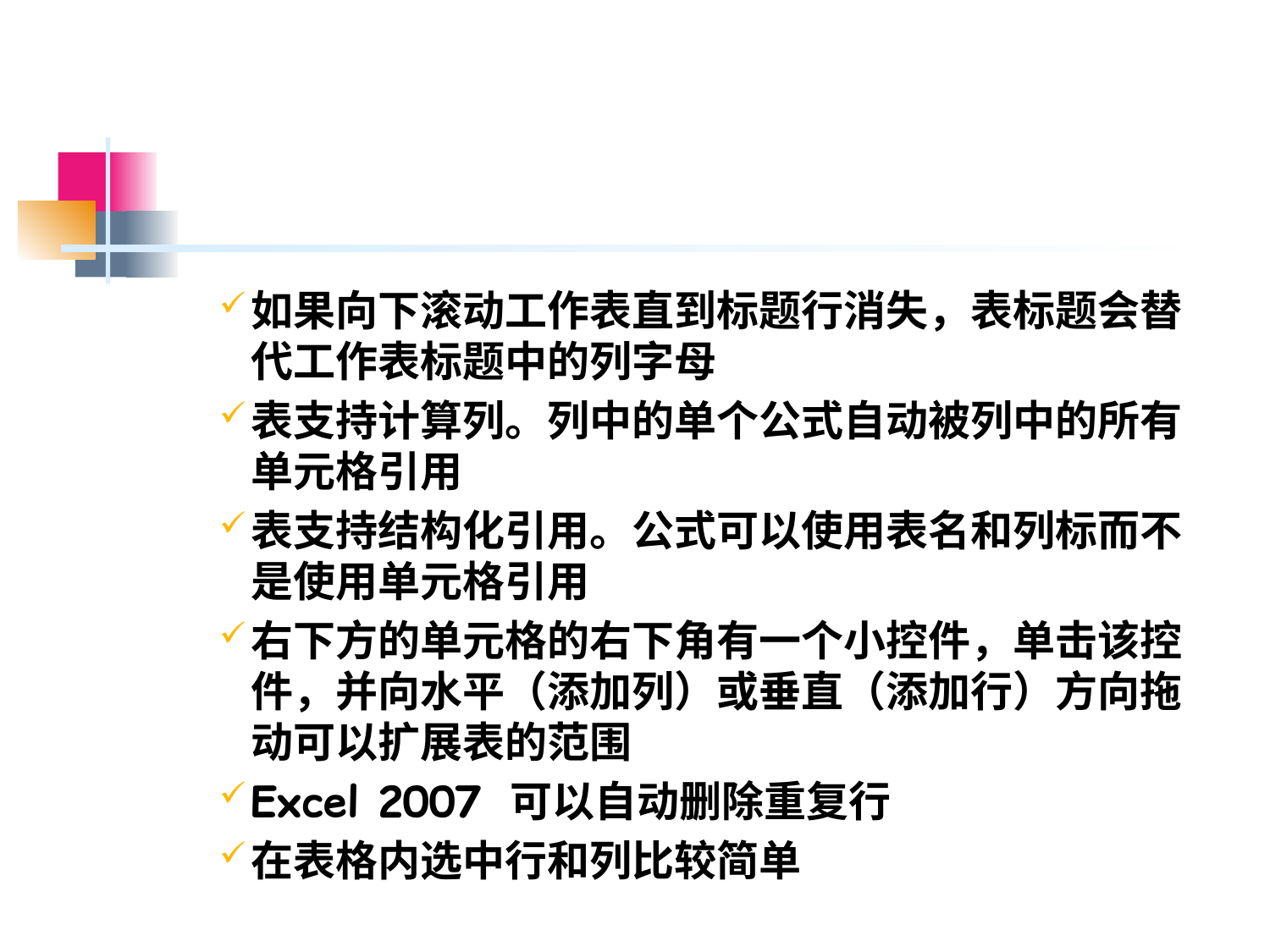

#
如果向下滚动工作表直到标题行消失，表标题会替代工作表标题中的列字母
表支持计算列。列中的单个公式自动被列中的所有单元格引用
表支持结构化引用。公式可以使用表名和列标而不是使用单元格引用
右下方的单元格的右下角有一个小控件，单击该控件，并向水平（添加列）或垂直（添加行）方向拖动可以扩展表的范围
Excel 2007 可以自动删除重复行
在表格内选中行和列比较简单